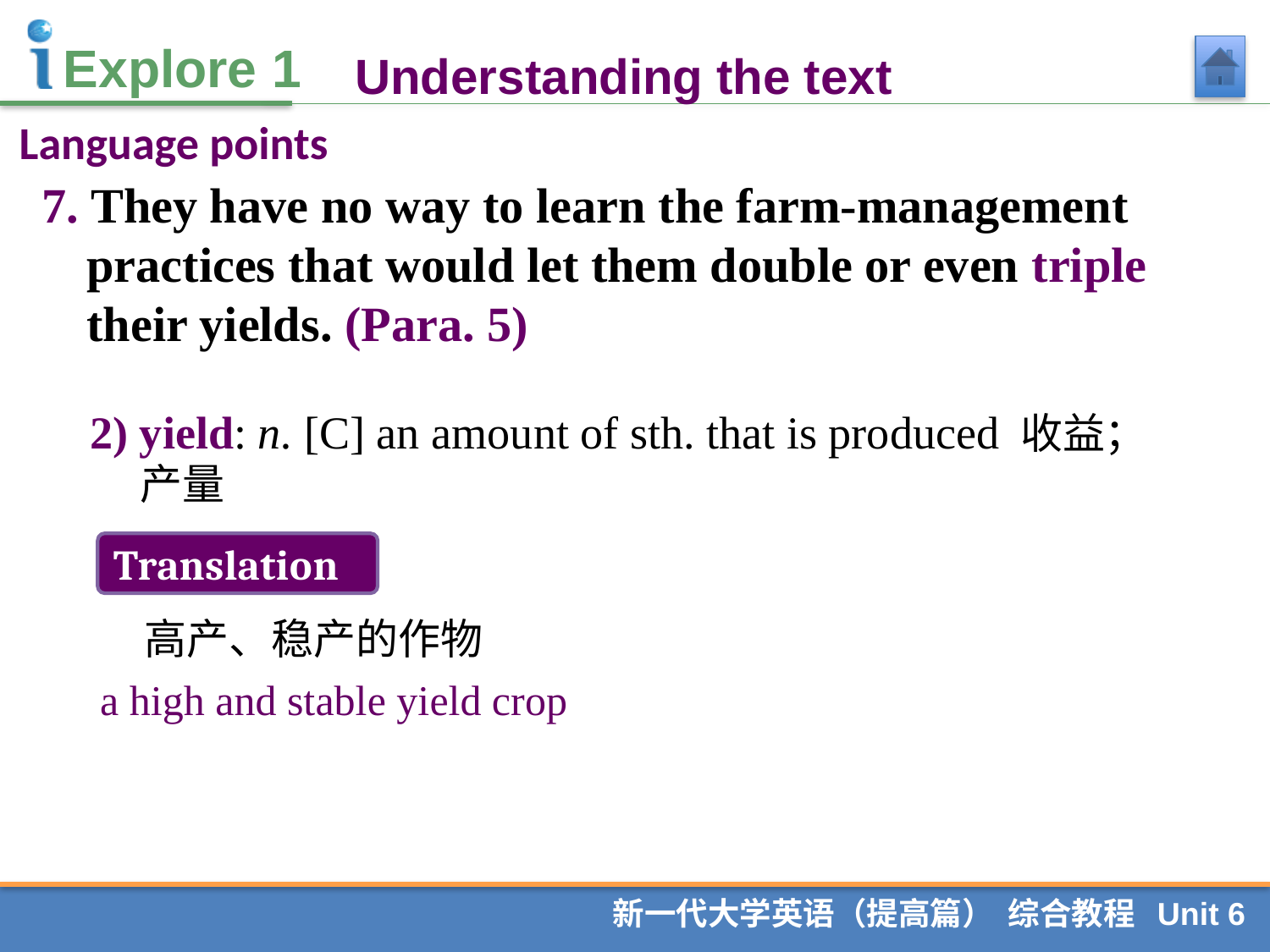

Understanding the text
Language points
7. They have no way to learn the farm-management practices that would let them double or even triple their yields. (Para. 5)
2) yield: n. [C] an amount of sth. that is produced 收益；产量
Translation
    高产、稳产的作物
a high and stable yield crop